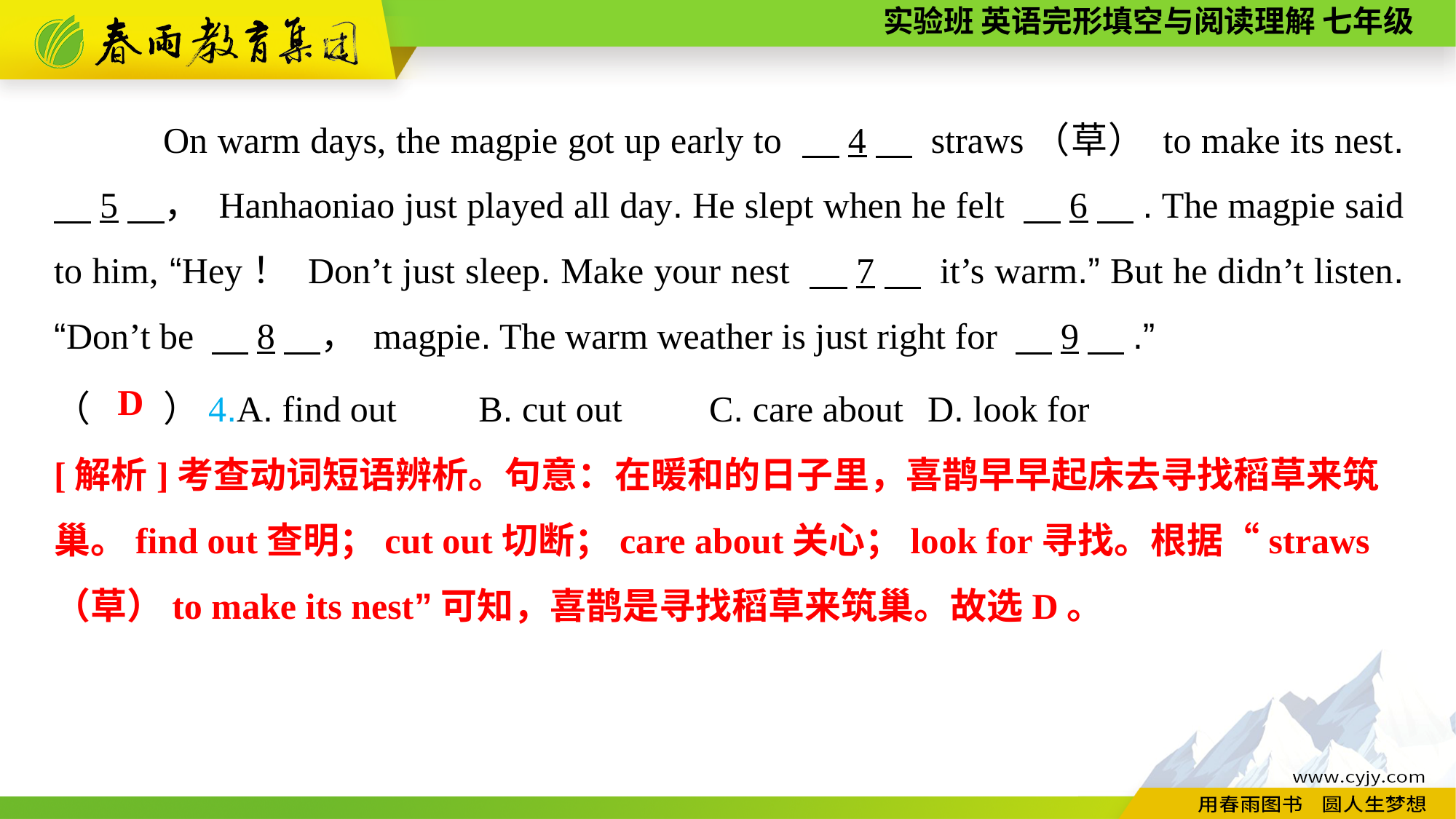

On warm days, the magpie got up early to 　4　 straws（草） to make its nest. 　5　， Hanhaoniao just played all day. He slept when he felt 　6　. The magpie said to him, “Hey！ Don’t just sleep. Make your nest 　7　 it’s warm.” But he didn’t listen. “Don’t be 　8　， magpie. The warm weather is just right for 　9　.”
（　　）4.A. find out         B. cut out	C. care about	D. look for
D
[解析]考查动词短语辨析。句意：在暖和的日子里，喜鹊早早起床去寻找稻草来筑
巢。find out查明；cut out切断；care about关心；look for寻找。根据“straws
（草）to make its nest”可知，喜鹊是寻找稻草来筑巢。故选D。